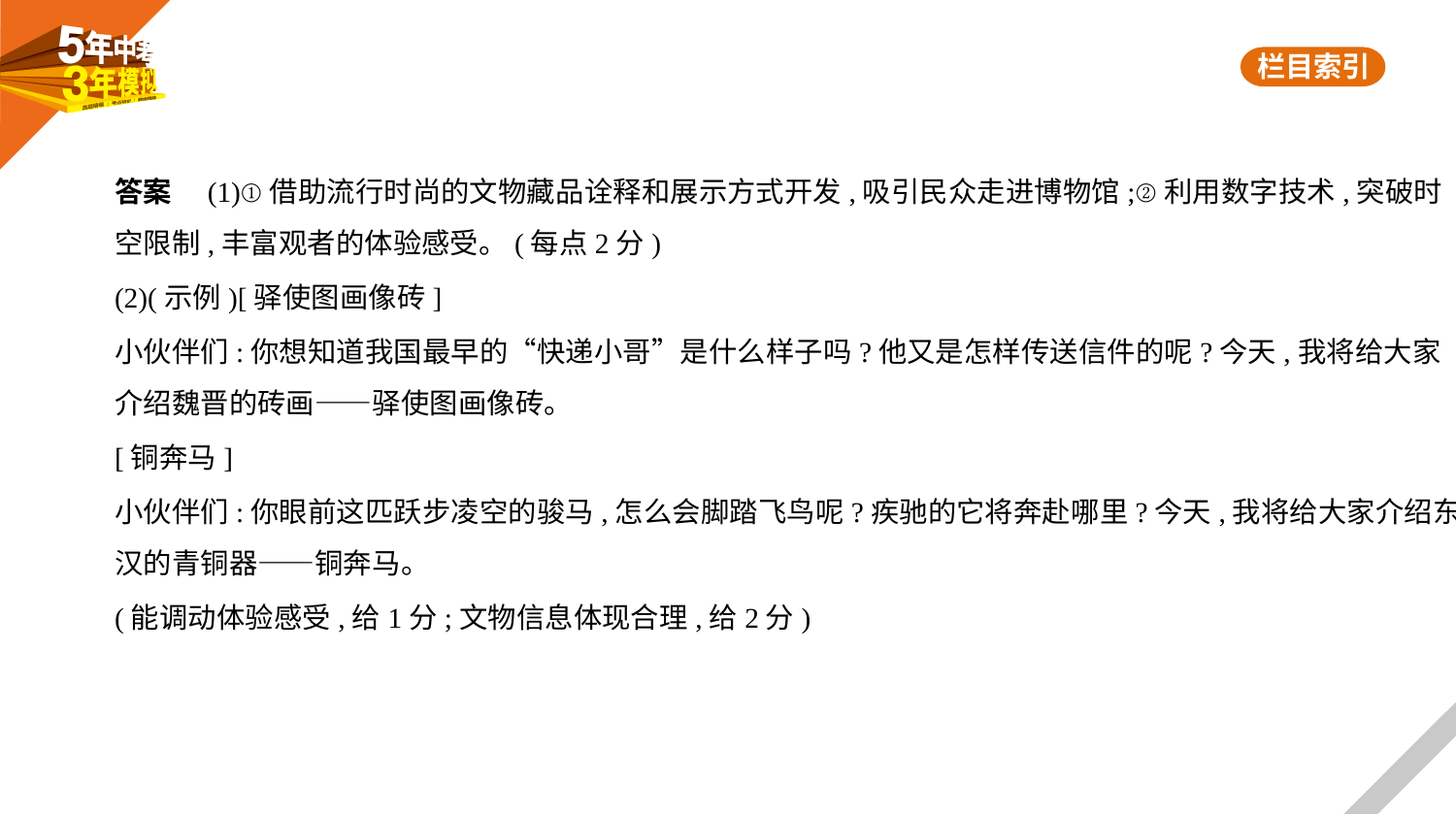

答案　(1)①借助流行时尚的文物藏品诠释和展示方式开发,吸引民众走进博物馆;②利用数字技术,突破时
空限制,丰富观者的体验感受。(每点2分)
(2)(示例)[驿使图画像砖]
小伙伴们:你想知道我国最早的“快递小哥”是什么样子吗?他又是怎样传送信件的呢?今天,我将给大家
介绍魏晋的砖画——驿使图画像砖。
[铜奔马]
小伙伴们:你眼前这匹跃步凌空的骏马,怎么会脚踏飞鸟呢?疾驰的它将奔赴哪里?今天,我将给大家介绍东
汉的青铜器——铜奔马。
(能调动体验感受,给1分;文物信息体现合理,给2分)